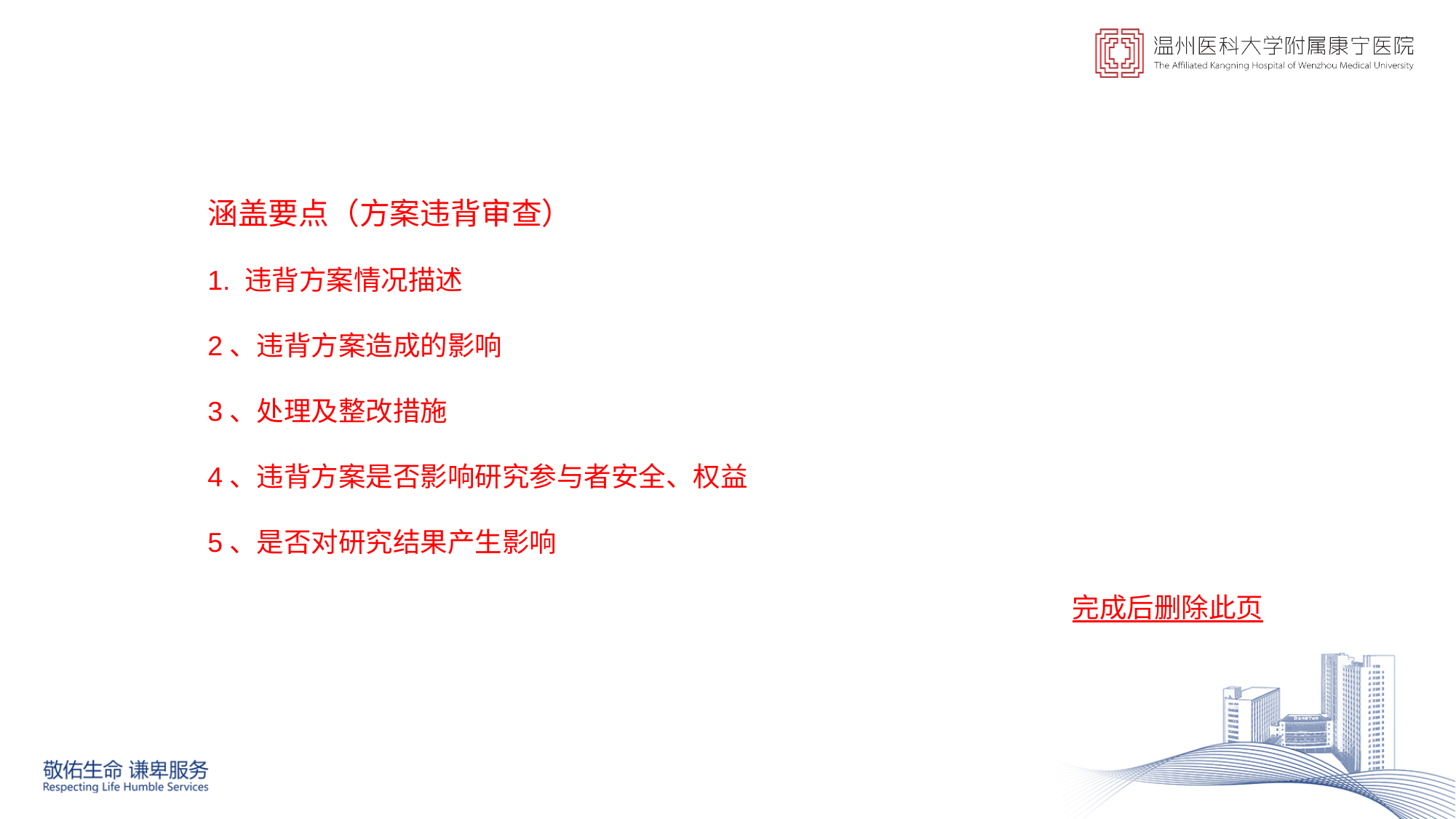

涵盖要点（方案违背审查）
1. 违背方案情况描述
2、违背方案造成的影响
3、处理及整改措施
4、违背方案是否影响研究参与者安全、权益
5、是否对研究结果产生影响
 完成后删除此页